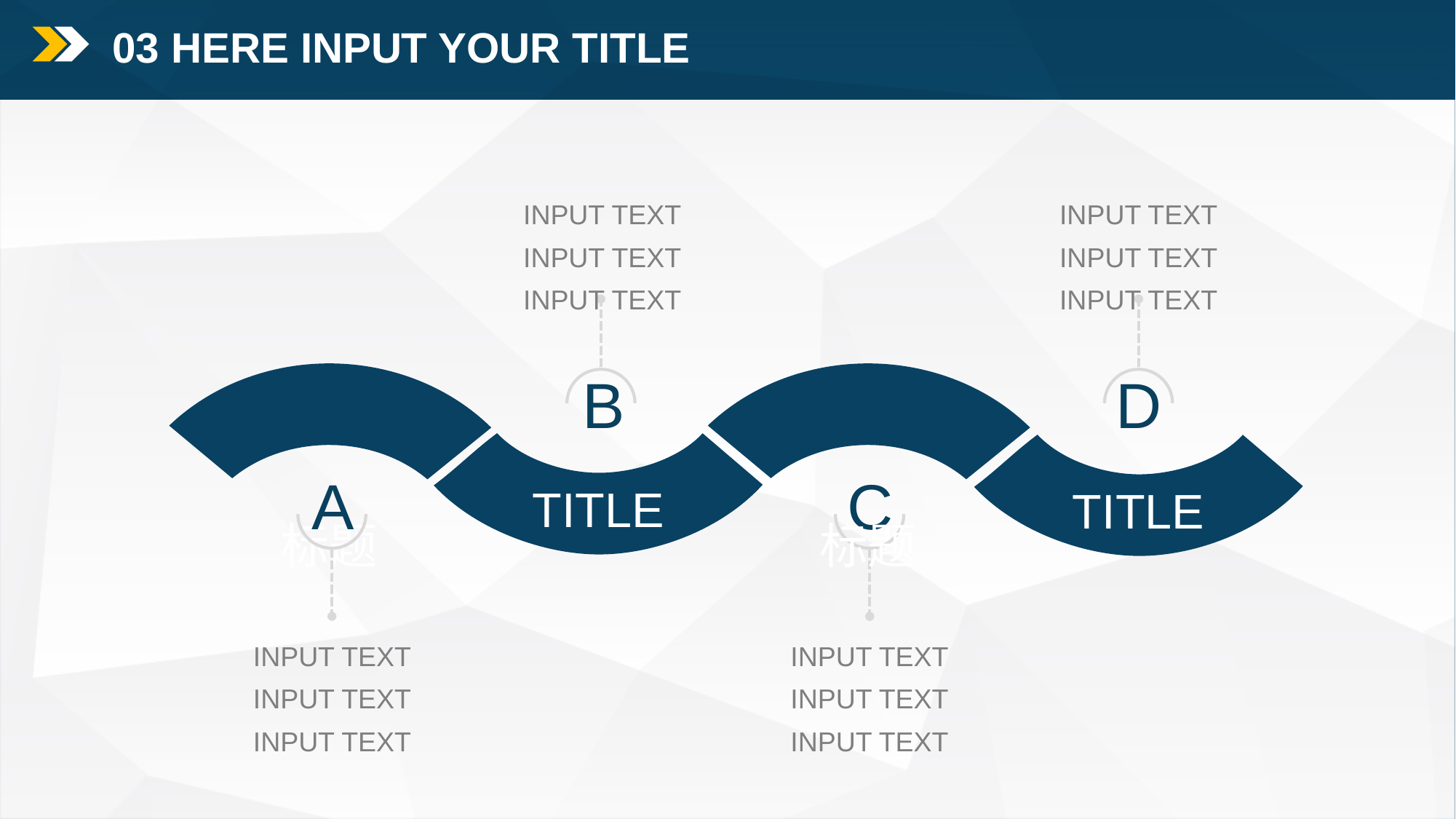

03 HERE INPUT YOUR TITLE

INPUT TEXT
INPUT TEXT
INPUT TEXT

B
INPUT TEXT
INPUT TEXT
INPUT TEXT

D
标题
标题
TITLE
TITLE
A

INPUT TEXT
INPUT TEXT
INPUT TEXT
C

INPUT TEXT
INPUT TEXT
INPUT TEXT